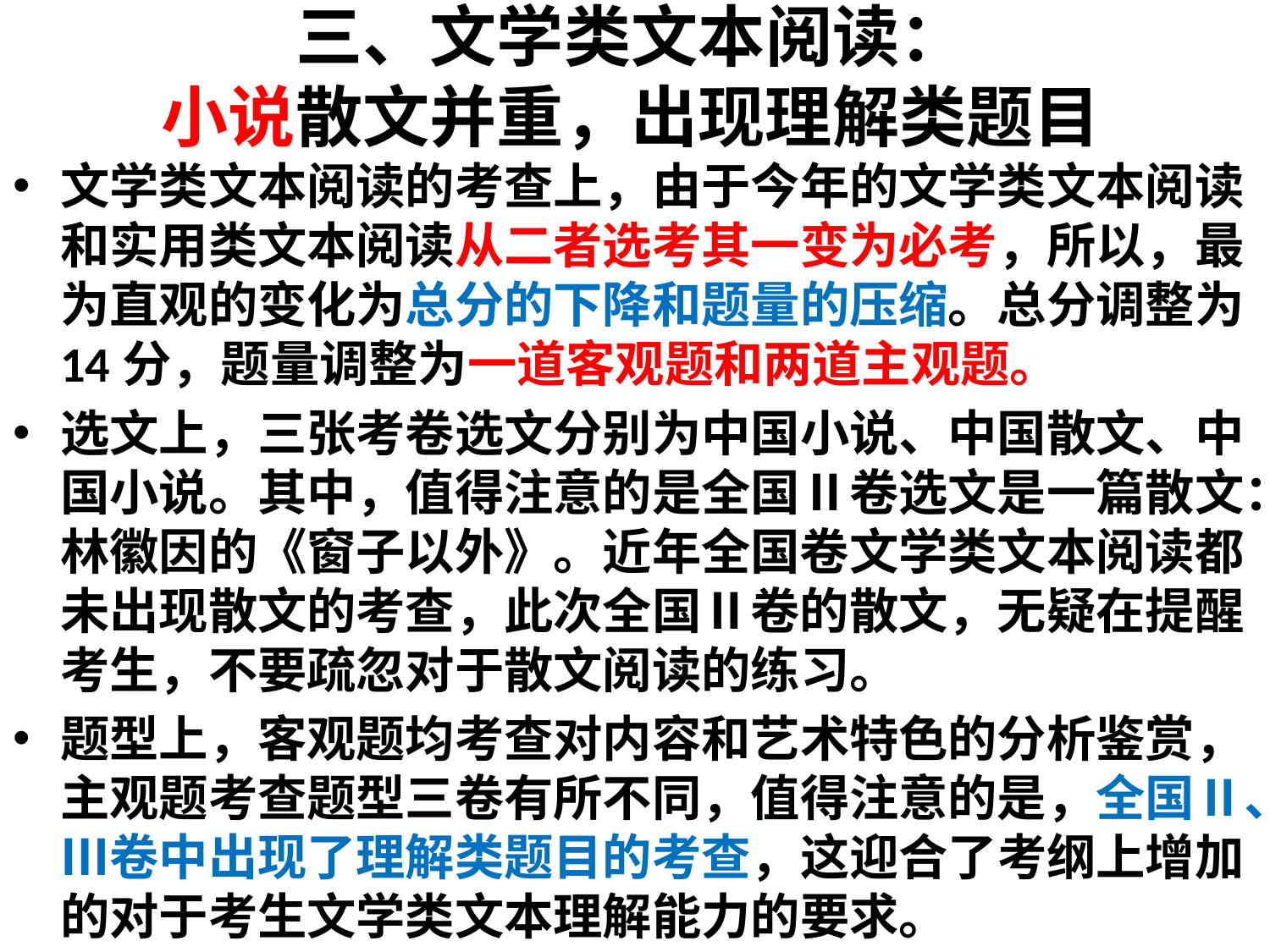

# 三、文学类文本阅读： 小说散文并重，出现理解类题目
文学类文本阅读的考查上，由于今年的文学类文本阅读和实用类文本阅读从二者选考其一变为必考，所以，最为直观的变化为总分的下降和题量的压缩。总分调整为14分，题量调整为一道客观题和两道主观题。
选文上，三张考卷选文分别为中国小说、中国散文、中国小说。其中，值得注意的是全国Ⅱ卷选文是一篇散文：林徽因的《窗子以外》。近年全国卷文学类文本阅读都未出现散文的考查，此次全国Ⅱ卷的散文，无疑在提醒考生，不要疏忽对于散文阅读的练习。
题型上，客观题均考查对内容和艺术特色的分析鉴赏，主观题考查题型三卷有所不同，值得注意的是，全国Ⅱ、Ⅲ卷中出现了理解类题目的考查，这迎合了考纲上增加的对于考生文学类文本理解能力的要求。